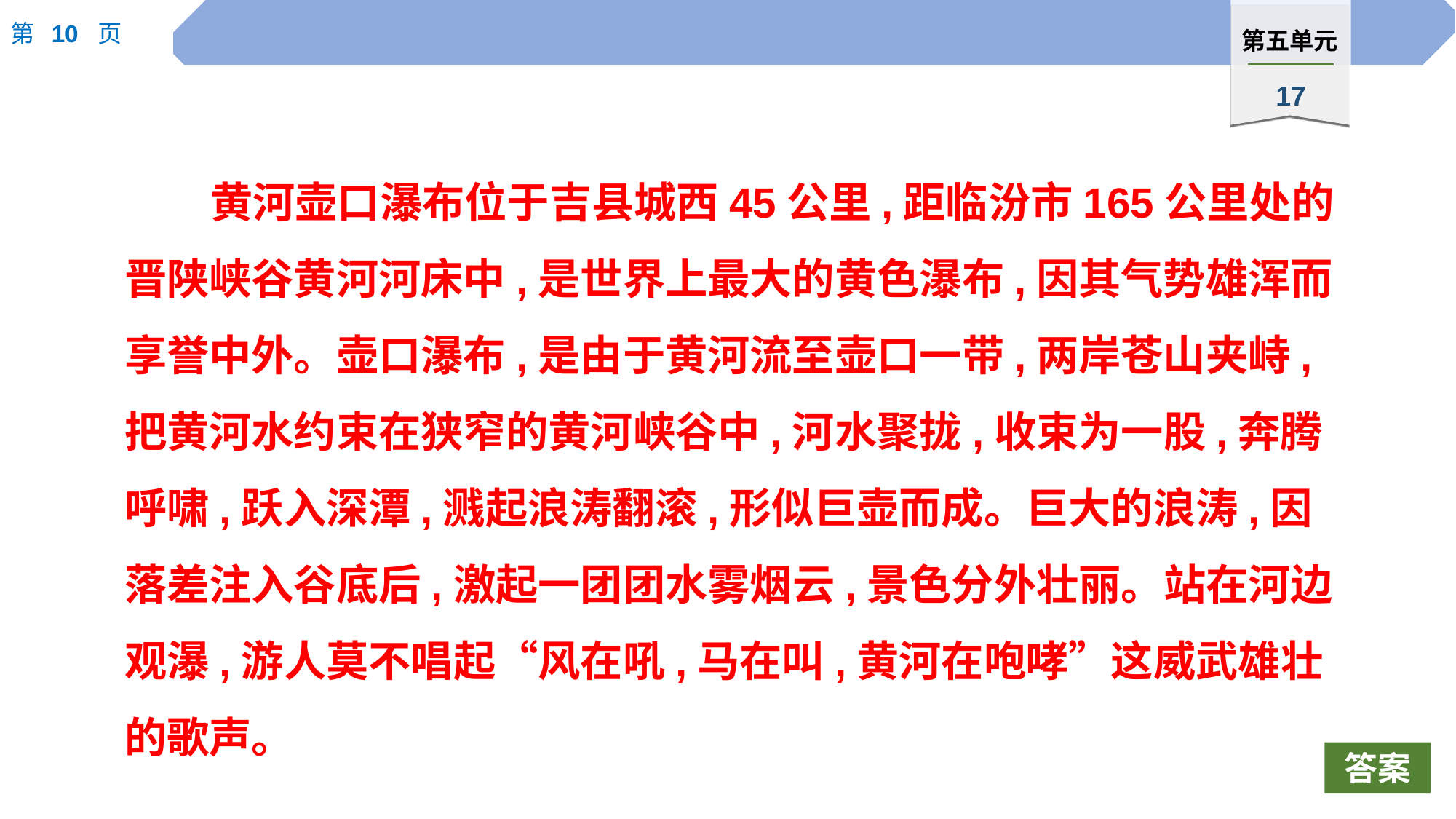

黄河壶口瀑布位于吉县城西45公里,距临汾市165公里处的晋陕峡谷黄河河床中,是世界上最大的黄色瀑布,因其气势雄浑而享誉中外。壶口瀑布,是由于黄河流至壶口一带,两岸苍山夹峙,把黄河水约束在狭窄的黄河峡谷中,河水聚拢,收束为一股,奔腾呼啸,跃入深潭,溅起浪涛翻滚,形似巨壶而成。巨大的浪涛,因落差注入谷底后,激起一团团水雾烟云,景色分外壮丽。站在河边观瀑,游人莫不唱起“风在吼,马在叫,黄河在咆哮”这威武雄壮的歌声。
答案